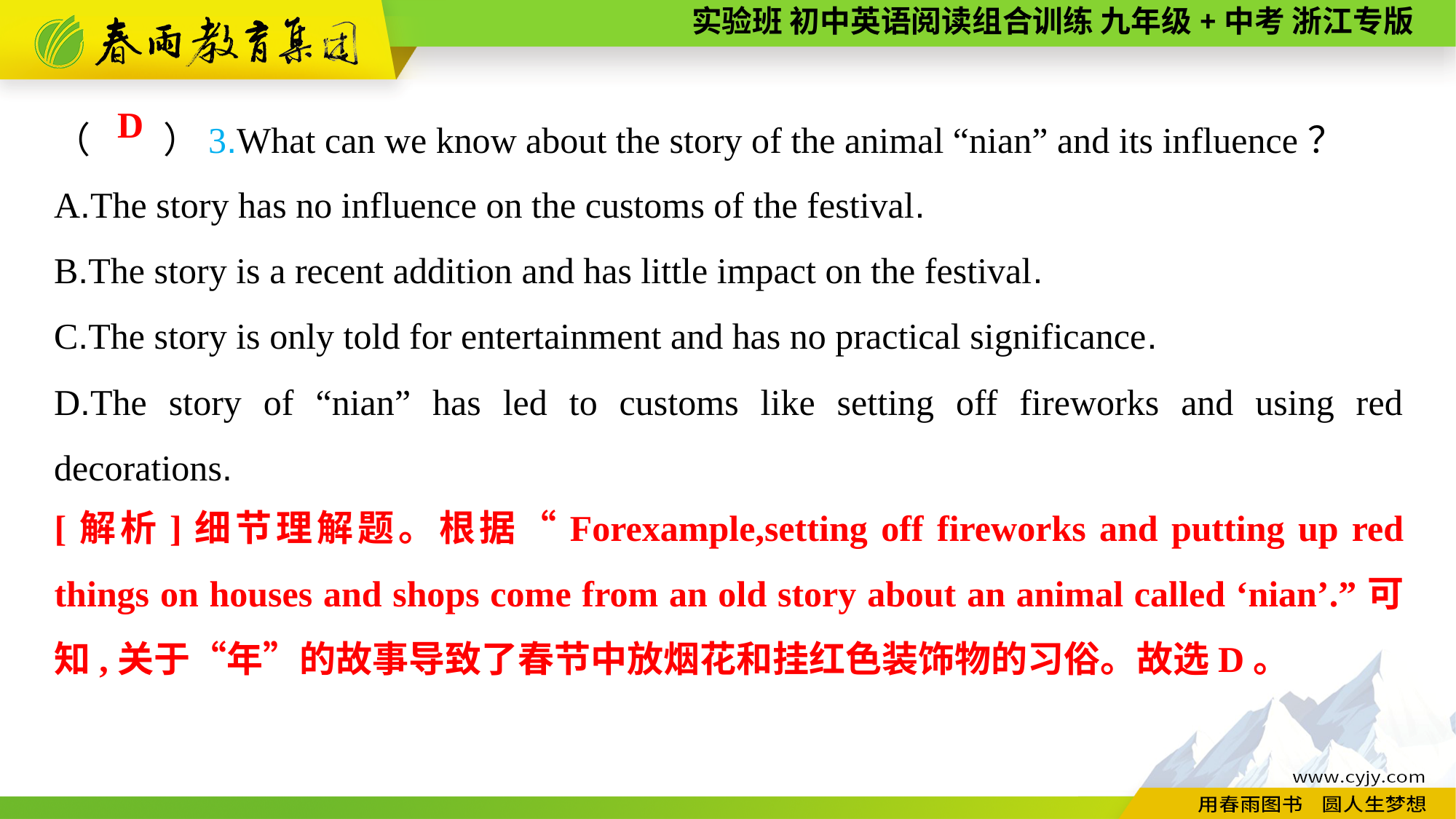

（　　）3.What can we know about the story of the animal “nian” and its influence？
A.The story has no influence on the customs of the festival.
B.The story is a recent addition and has little impact on the festival.
C.The story is only told for entertainment and has no practical significance.
D.The story of “nian” has led to customs like setting off fireworks and using red decorations.
D
[解析]细节理解题。根据“Forexample,setting off fireworks and putting up red things on houses and shops come from an old story about an animal called ‘nian’.”可知,关于“年”的故事导致了春节中放烟花和挂红色装饰物的习俗。故选D。